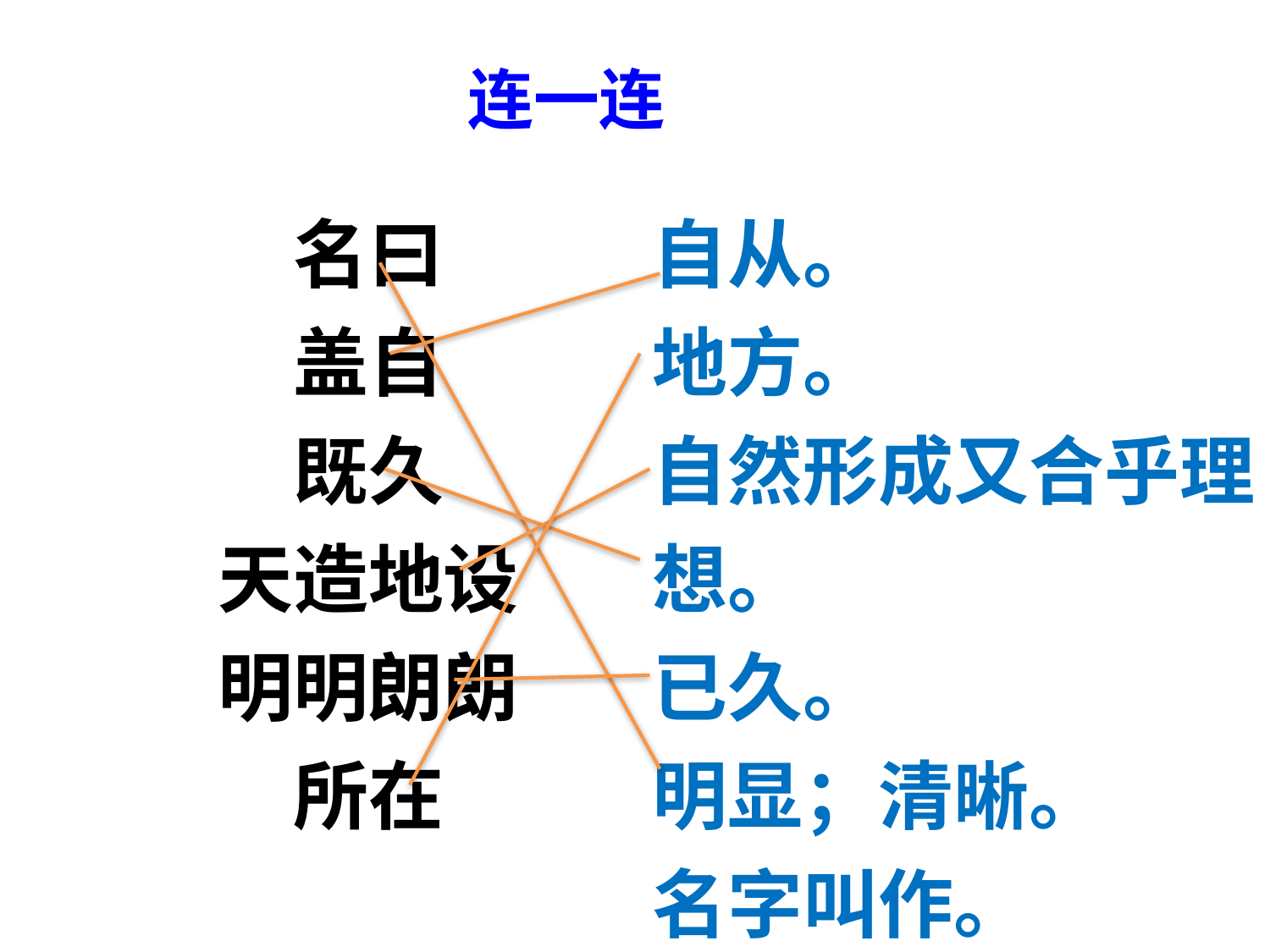

连一连
名曰
盖自
既久
天造地设
明明朗朗
所在
自从。
地方。
自然形成又合乎理想。
已久。
明显；清晰。
名字叫作。